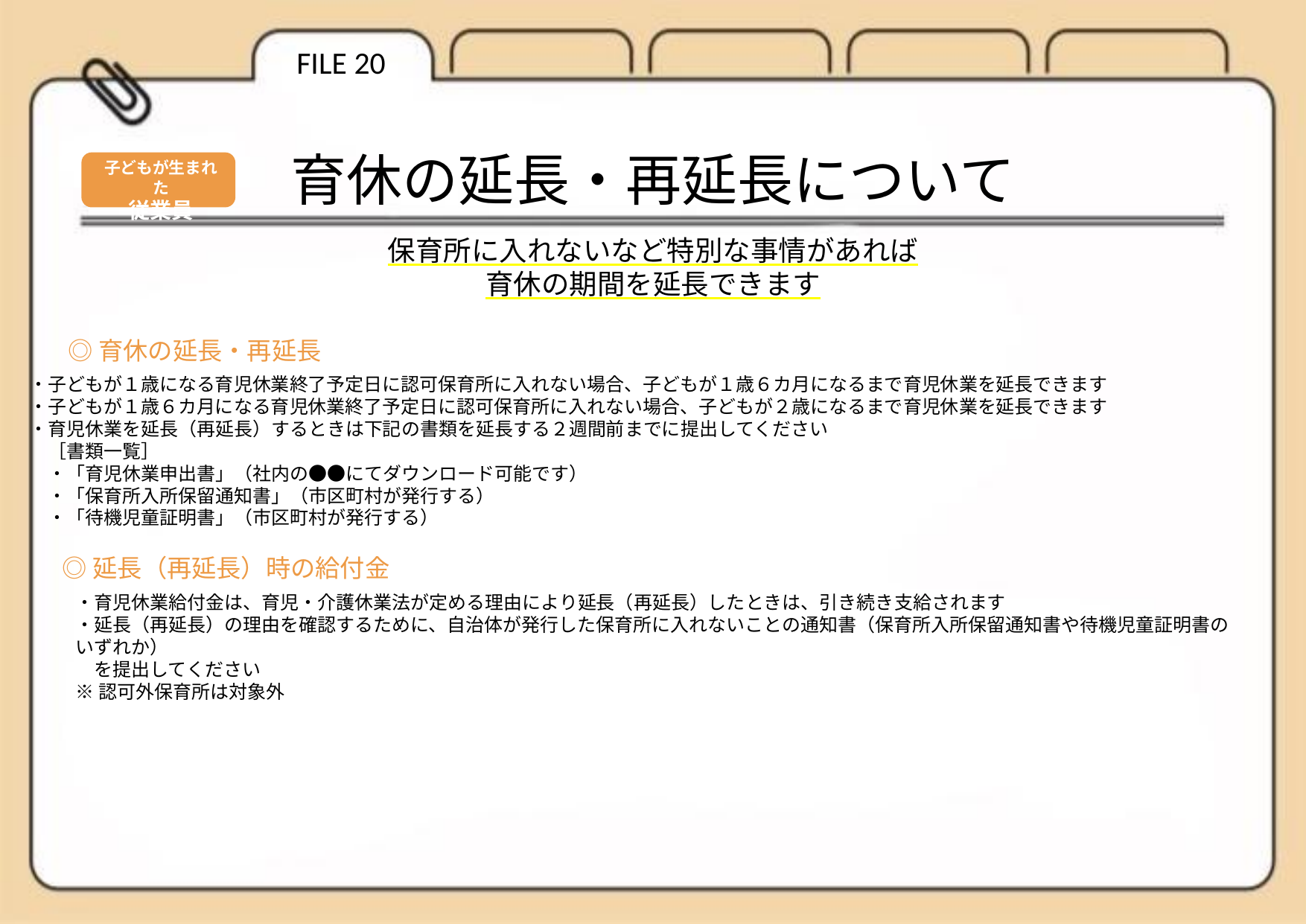

FILE 20
育休の延長・再延長について
子どもが生まれた
従業員

保育所に入れないなど特別な事情があれば
育休の期間を延長できます
◎育休の延長・再延長
・子どもが１歳になる育児休業終了予定日に認可保育所に入れない場合、子どもが１歳６カ月になるまで育児休業を延長できます
・子どもが１歳６カ月になる育児休業終了予定日に認可保育所に入れない場合、子どもが２歳になるまで育児休業を延長できます
・育児休業を延長（再延長）するときは下記の書類を延長する２週間前までに提出してください
　［書類一覧］
　・「育児休業申出書」（社内の●●にてダウンロード可能です）
　・「保育所入所保留通知書」（市区町村が発行する）
　・「待機児童証明書」（市区町村が発行する）
◎延長（再延長）時の給付金
・育児休業給付金は、育児・介護休業法が定める理由により延長（再延長）したときは、引き続き支給されます
・延長（再延長）の理由を確認するために、自治体が発行した保育所に入れないことの通知書（保育所入所保留通知書や待機児童証明書のいずれか）
　を提出してください
※認可外保育所は対象外